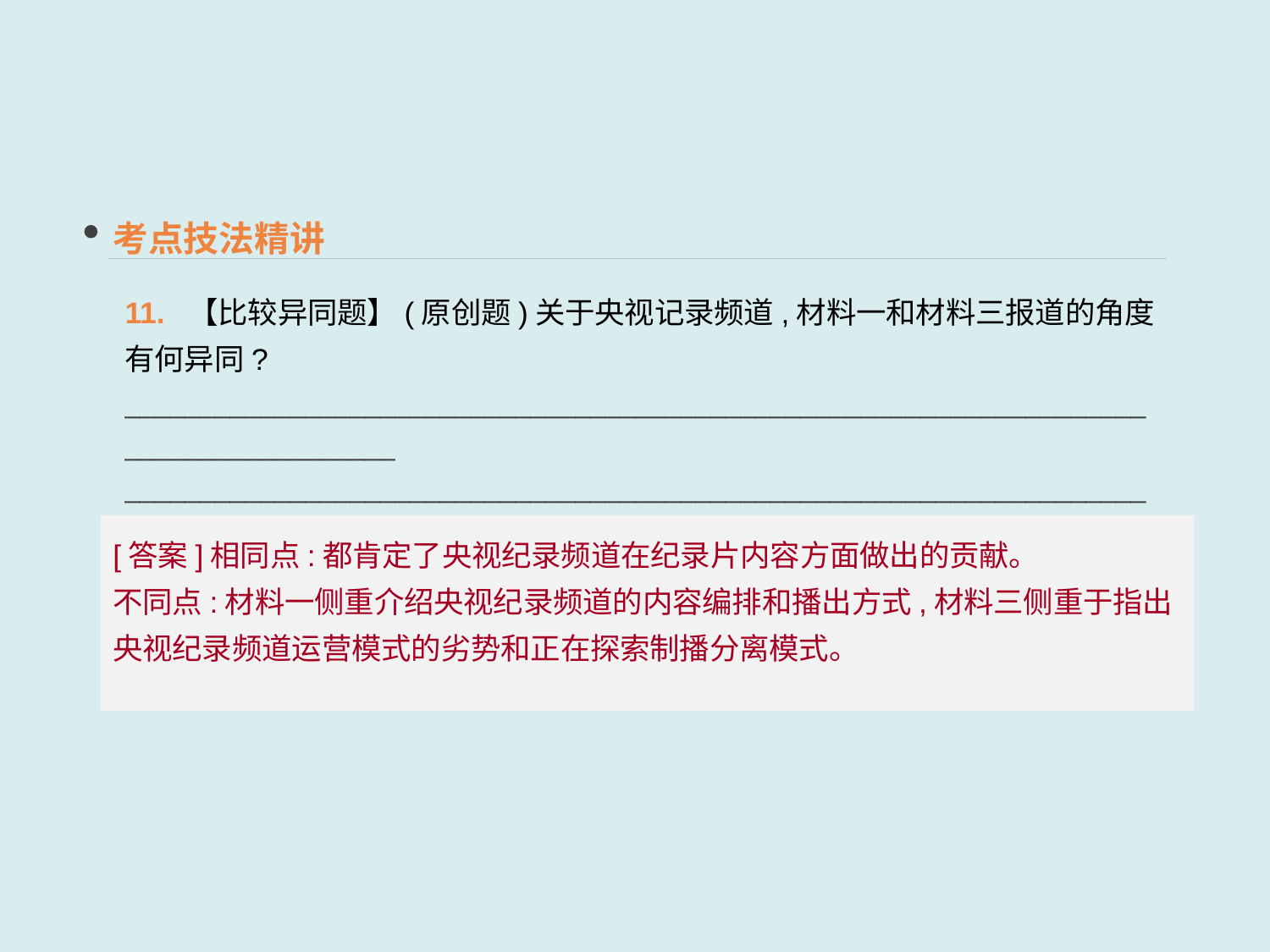

考点技法精讲

11.  【比较异同题】(原创题)关于央视记录频道,材料一和材料三报道的角度有何异同?
______________________________________________________________________________________
______________________________________________________________________________________
______________________________________________________________________________________

[答案]相同点:都肯定了央视纪录频道在纪录片内容方面做出的贡献。
不同点:材料一侧重介绍央视纪录频道的内容编排和播出方式,材料三侧重于指出央视纪录频道运营模式的劣势和正在探索制播分离模式。